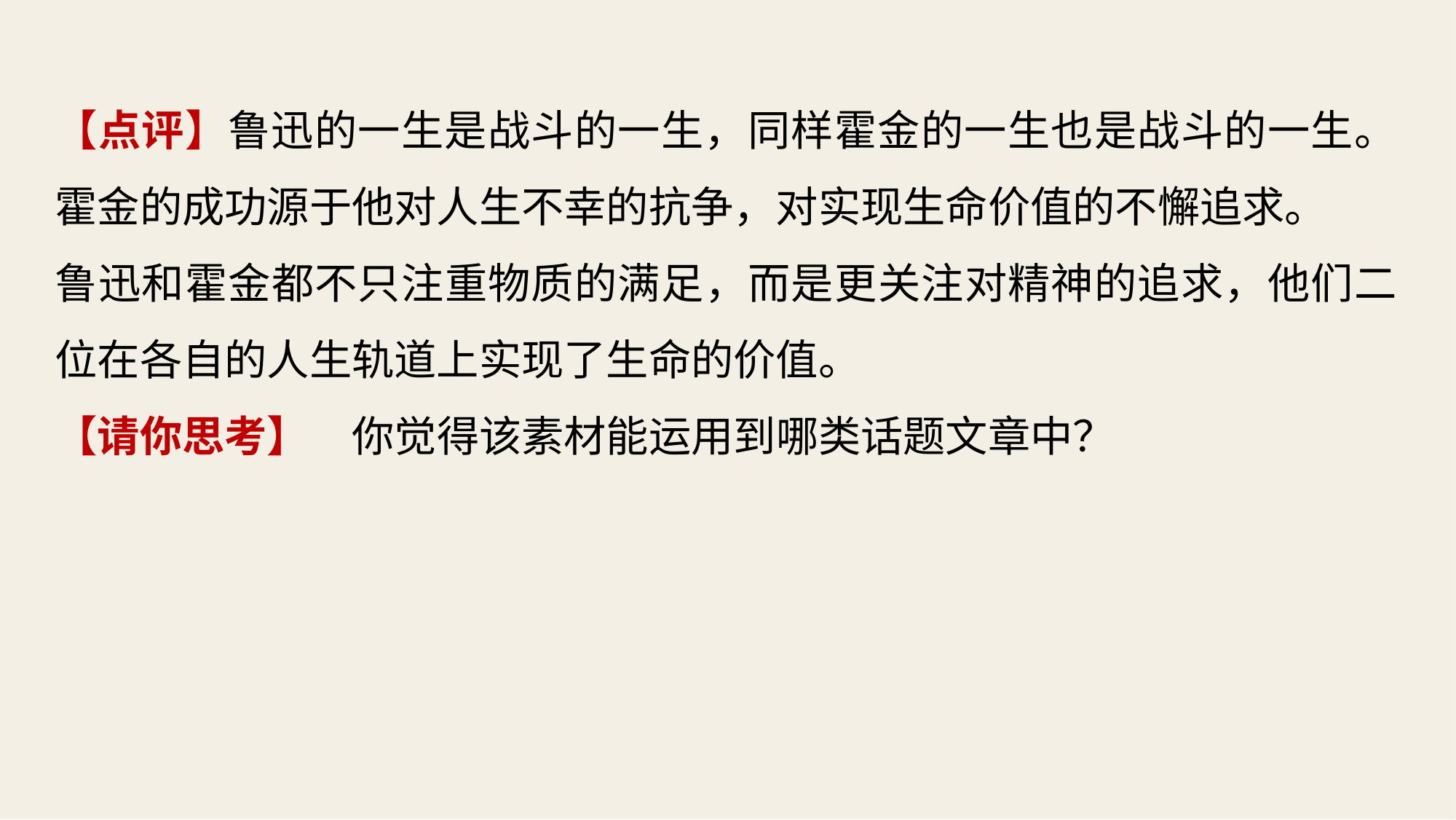

【点评】鲁迅的一生是战斗的一生，同样霍金的一生也是战斗的一生。霍金的成功源于他对人生不幸的抗争，对实现生命价值的不懈追求。
鲁迅和霍金都不只注重物质的满足，而是更关注对精神的追求，他们二位在各自的人生轨道上实现了生命的价值。
【请你思考】　你觉得该素材能运用到哪类话题文章中？